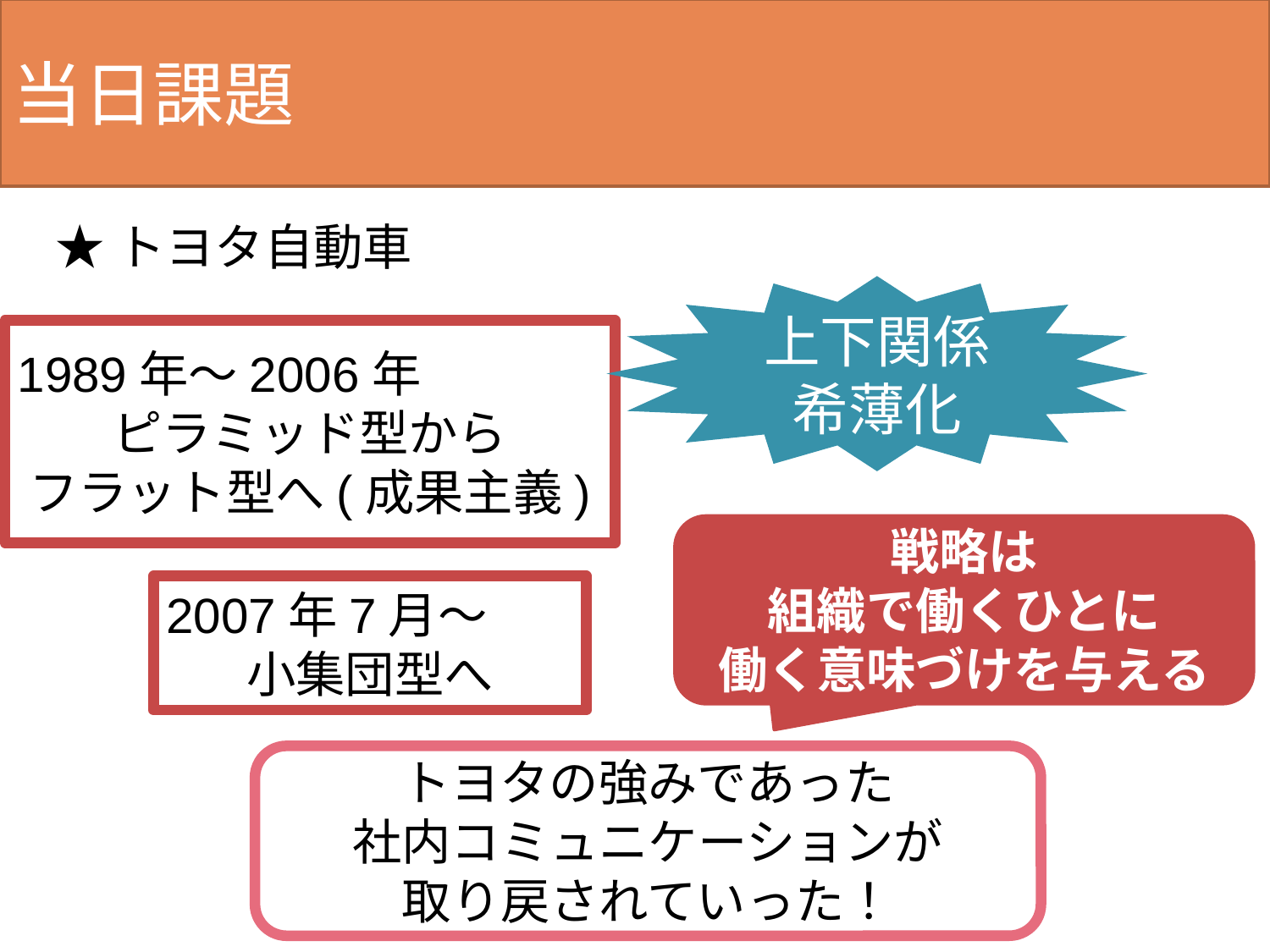

当日課題
★トヨタ自動車
上下関係
希薄化
1989年～2006年
ピラミッド型から
フラット型へ(成果主義)
戦略は
組織で働くひとに
働く意味づけを与える
2007年7月～
小集団型へ
トヨタの強みであった
社内コミュニケーションが
取り戻されていった！